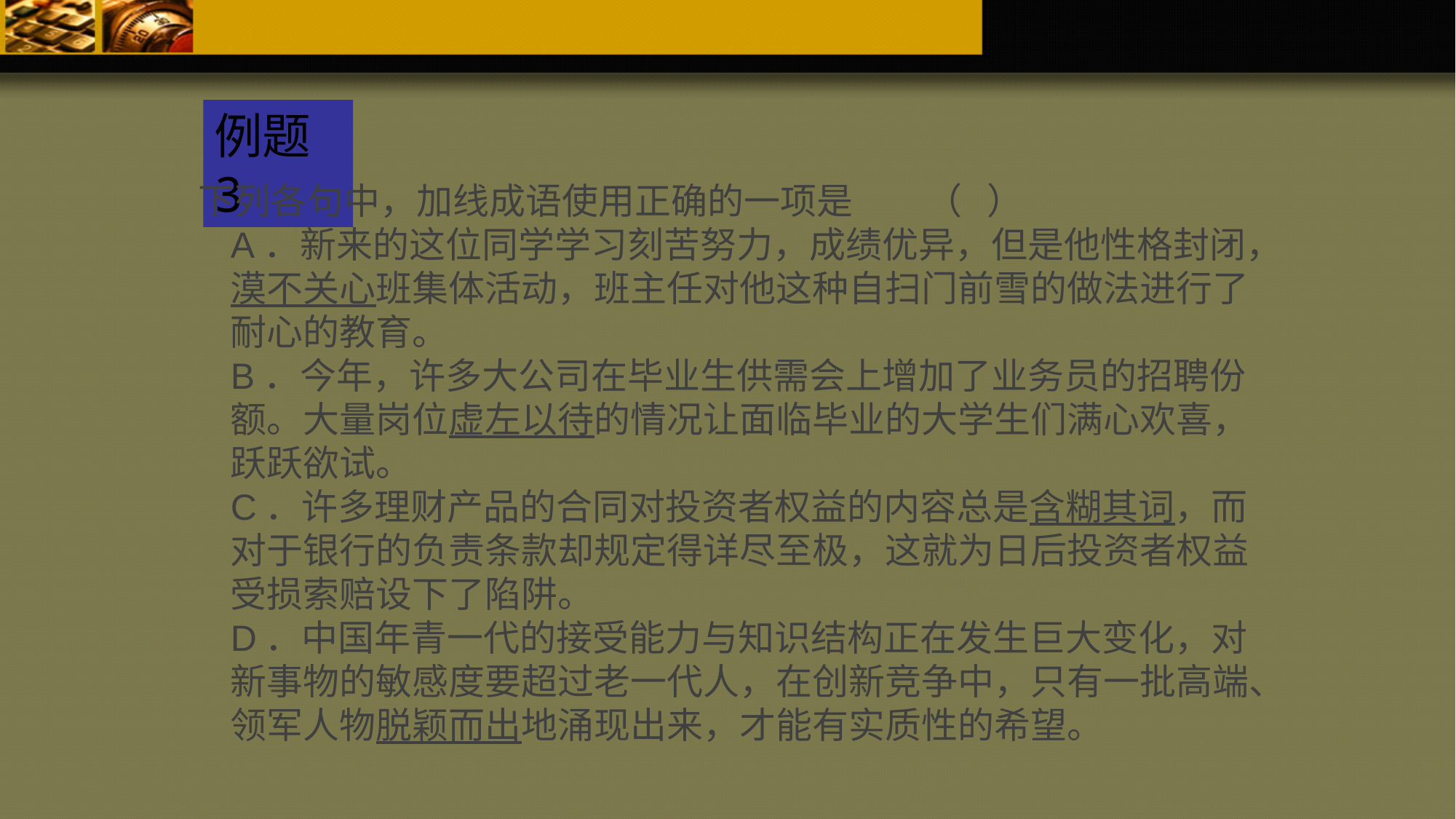

例题3
下列各句中，加线成语使用正确的一项是         （   ）
A．新来的这位同学学习刻苦努力，成绩优异，但是他性格封闭，漠不关心班集体活动，班主任对他这种自扫门前雪的做法进行了耐心的教育。
B．今年，许多大公司在毕业生供需会上增加了业务员的招聘份额。大量岗位虚左以待的情况让面临毕业的大学生们满心欢喜，跃跃欲试。
C．许多理财产品的合同对投资者权益的内容总是含糊其词，而对于银行的负责条款却规定得详尽至极，这就为日后投资者权益受损索赔设下了陷阱。
D．中国年青一代的接受能力与知识结构正在发生巨大变化，对新事物的敏感度要超过老一代人，在创新竞争中，只有一批高端、领军人物脱颖而出地涌现出来，才能有实质性的希望。